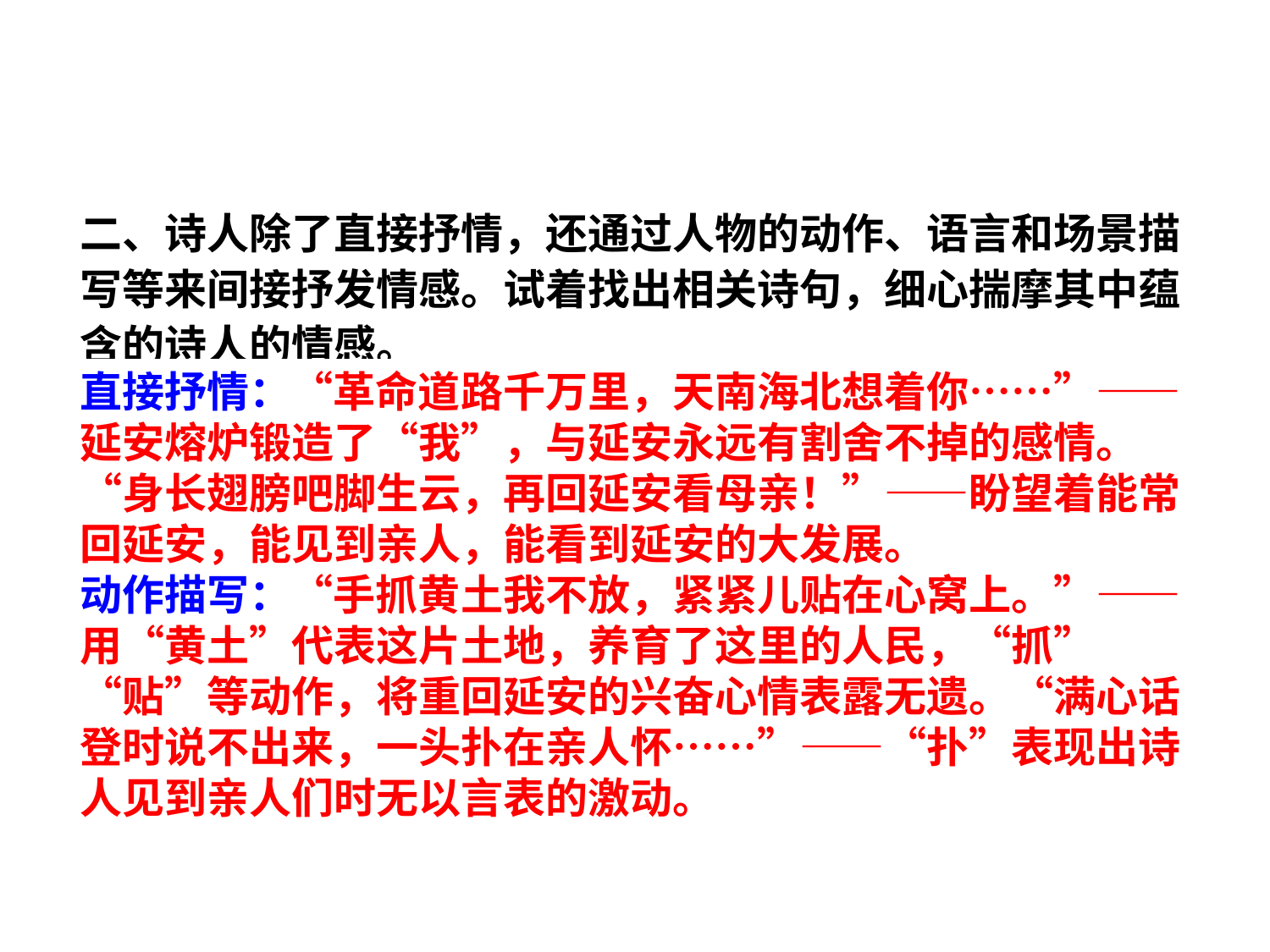

二、诗人除了直接抒情，还通过人物的动作、语言和场景描写等来间接抒发情感。试着找出相关诗句，细心揣摩其中蕴含的诗人的情感。
直接抒情：“革命道路千万里，天南海北想着你……”——延安熔炉锻造了“我”，与延安永远有割舍不掉的感情。“身长翅膀吧脚生云，再回延安看母亲！”——盼望着能常回延安，能见到亲人，能看到延安的大发展。
动作描写：“手抓黄土我不放，紧紧儿贴在心窝上。”——用“黄土”代表这片土地，养育了这里的人民，“抓”“贴”等动作，将重回延安的兴奋心情表露无遗。“满心话登时说不出来，一头扑在亲人怀……”——“扑”表现出诗人见到亲人们时无以言表的激动。